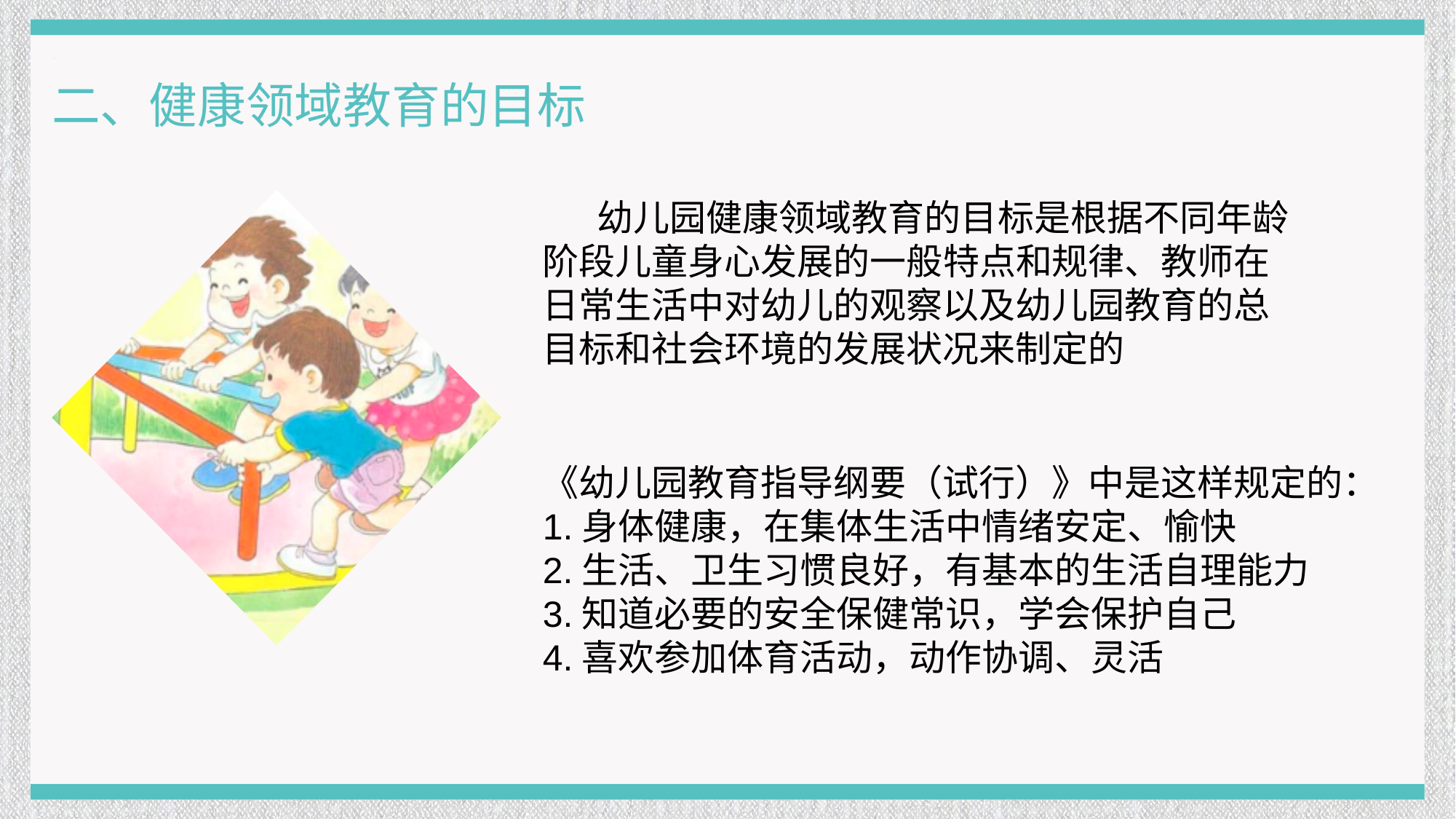

二、健康领域教育的目标

幼儿园健康领域教育的目标是根据不同年龄阶段儿童身心发展的一般特点和规律、教师在日常生活中对幼儿的观察以及幼儿园教育的总目标和社会环境的发展状况来制定的
《幼儿园教育指导纲要（试行）》中是这样规定的：
1.身体健康，在集体生活中情绪安定、愉快
2.生活、卫生习惯良好，有基本的生活自理能力
3.知道必要的安全保健常识，学会保护自己
4.喜欢参加体育活动，动作协调、灵活